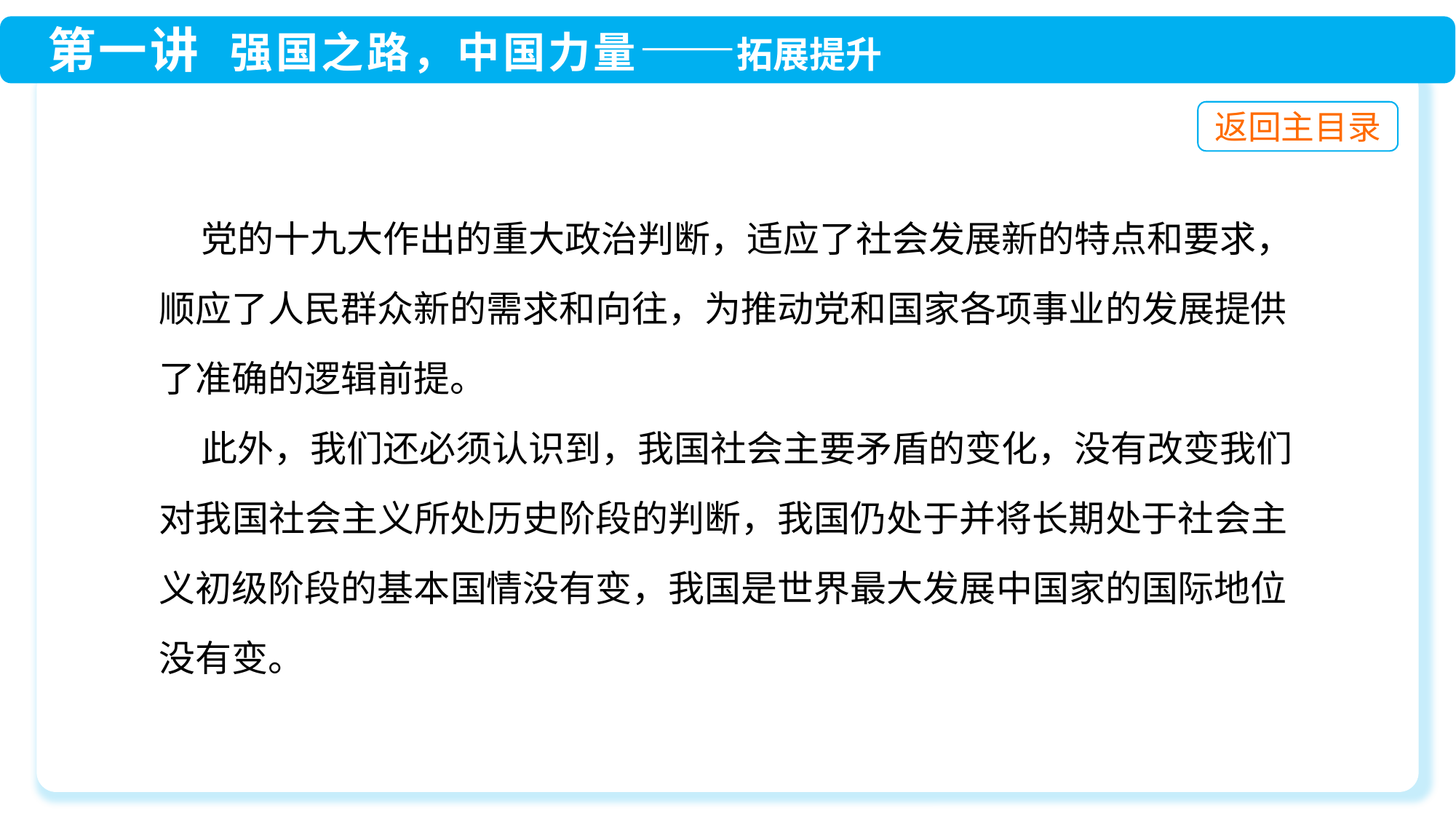

党的十九大作出的重大政治判断，适应了社会发展新的特点和要求，
顺应了人民群众新的需求和向往，为推动党和国家各项事业的发展提供了准确的逻辑前提。
    此外，我们还必须认识到，我国社会主要矛盾的变化，没有改变我们对我国社会主义所处历史阶段的判断，我国仍处于并将长期处于社会主义初级阶段的基本国情没有变，我国是世界最大发展中国家的国际地位没有变。